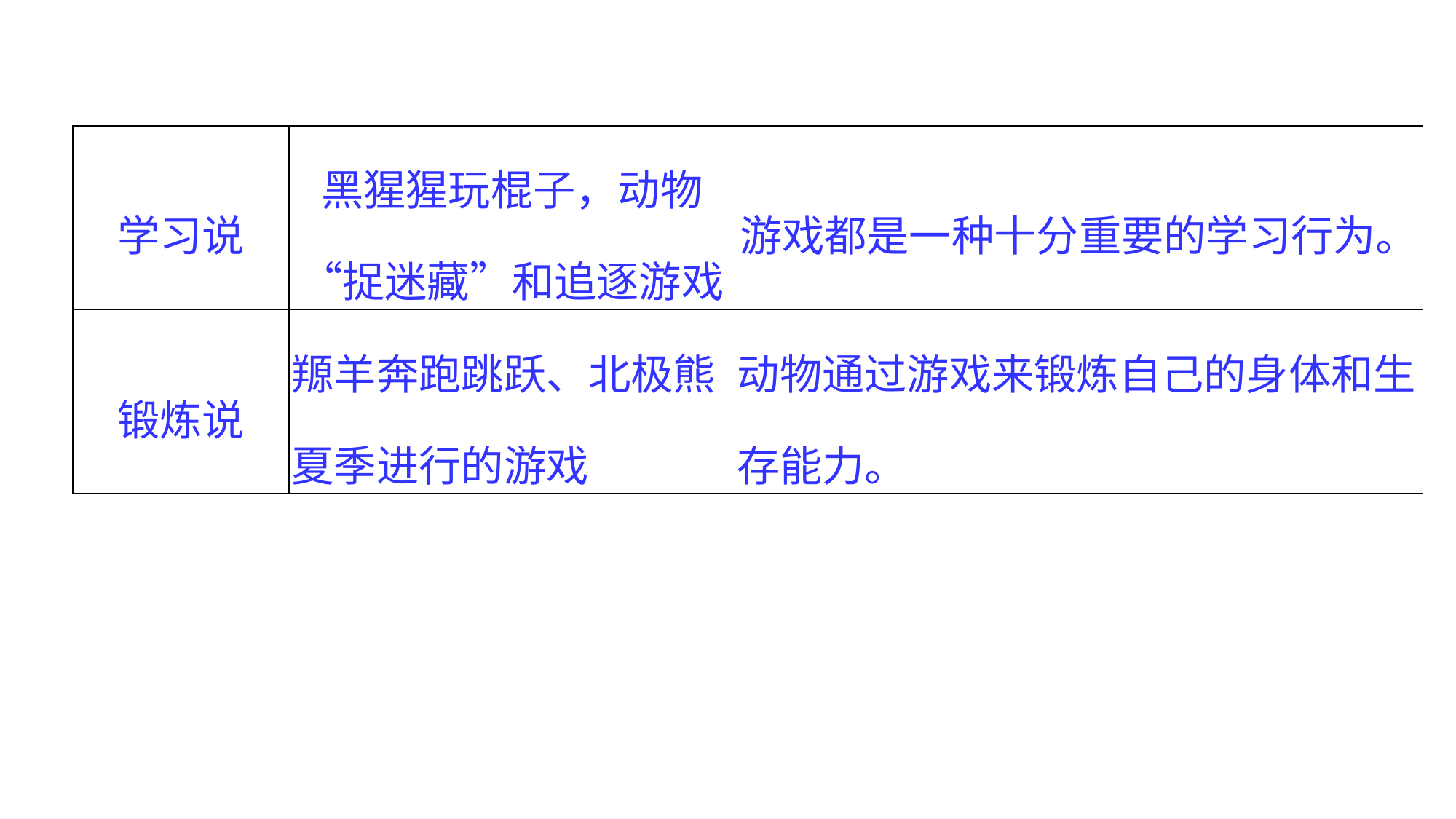

| 学习说 | 黑猩猩玩棍子，动物“捉迷藏”和追逐游戏 | 游戏都是一种十分重要的学习行为。 |
| --- | --- | --- |
| 锻炼说 | 羱羊奔跑跳跃、北极熊夏季进行的游戏 | 动物通过游戏来锻炼自己的身体和生存能力。 |